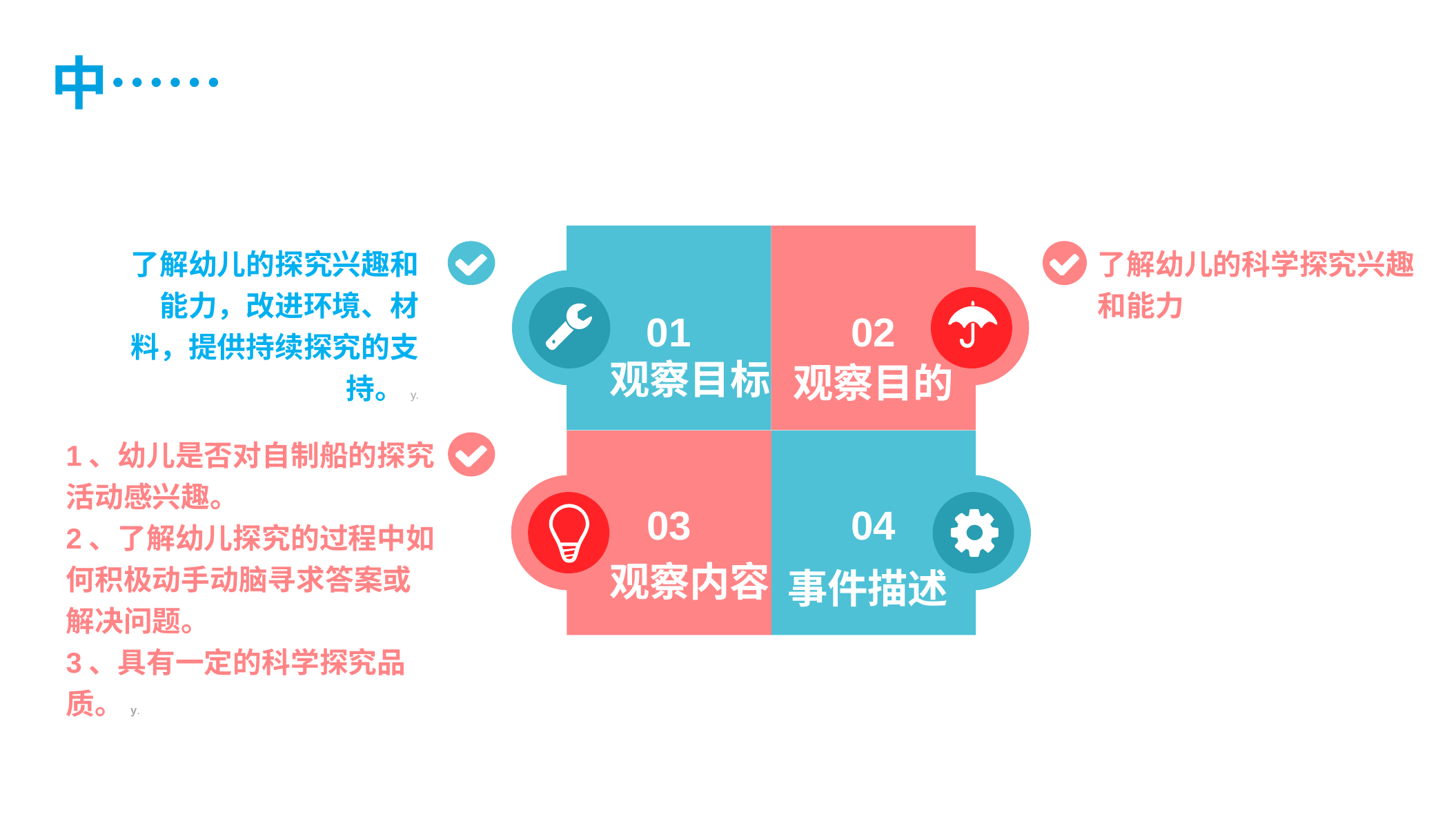

中……

了解幼儿的科学探究兴趣和能力

了解幼儿的探究兴趣和能力，改进环境、材料，提供持续探究的支持。y.

01
02
观察目标
观察目的
1、幼儿是否对自制船的探究活动感兴趣。
2、了解幼儿探究的过程中如何积极动手动脑寻求答案或解决问题。
3、具有一定的科学探究品质。y.

03
04
观察内容
事件描述